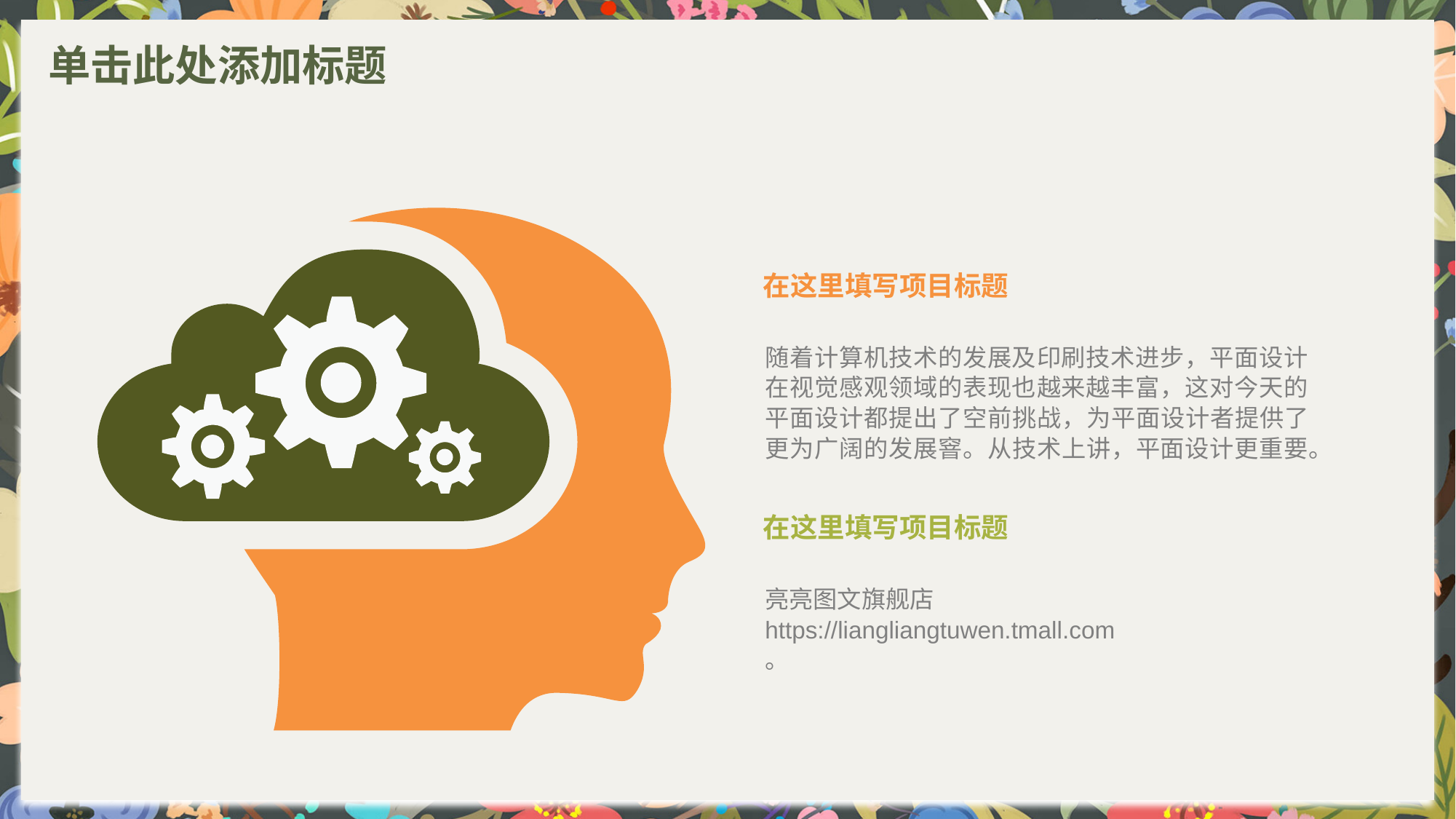

# 单击此处添加标题

在这里填写项目标题

随着计算机技术的发展及印刷技术进步，平面设计在视觉感观领域的表现也越来越丰富，这对今天的平面设计都提出了空前挑战，为平面设计者提供了更为广阔的发展窨。从技术上讲，平面设计更重要。

在这里填写项目标题
亮亮图文旗舰店
https://liangliangtuwen.tmall.com
。